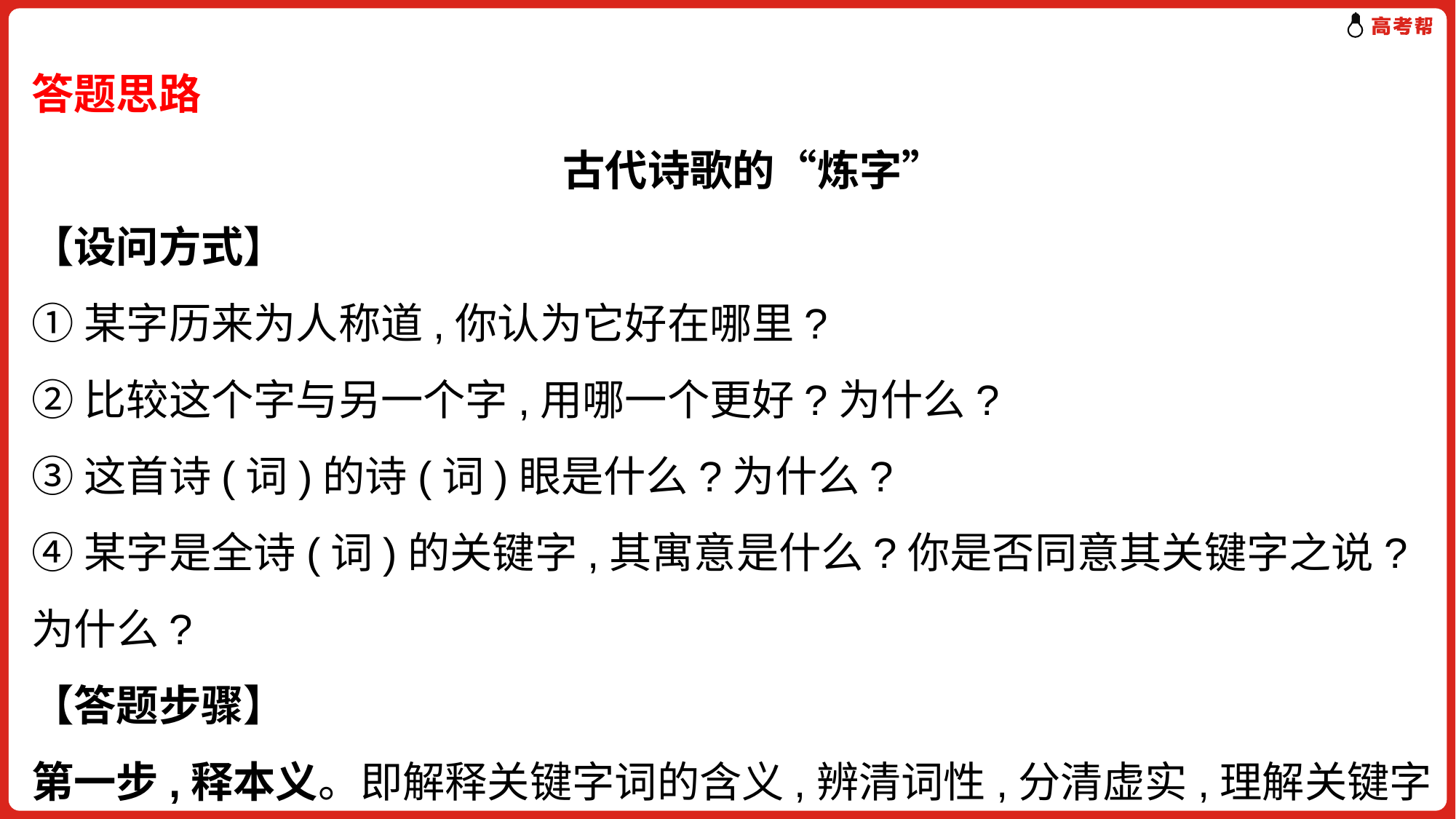

答题思路
　古代诗歌的“炼字”
【设问方式】
①某字历来为人称道,你认为它好在哪里?
②比较这个字与另一个字,用哪一个更好?为什么?
③这首诗(词)的诗(词)眼是什么?为什么?
④某字是全诗(词)的关键字,其寓意是什么?你是否同意其关键字之说?为什么?
【答题步骤】
第一步,释本义。即解释关键字词的含义,辨清词性,分清虚实,理解关键字词的本来意思。